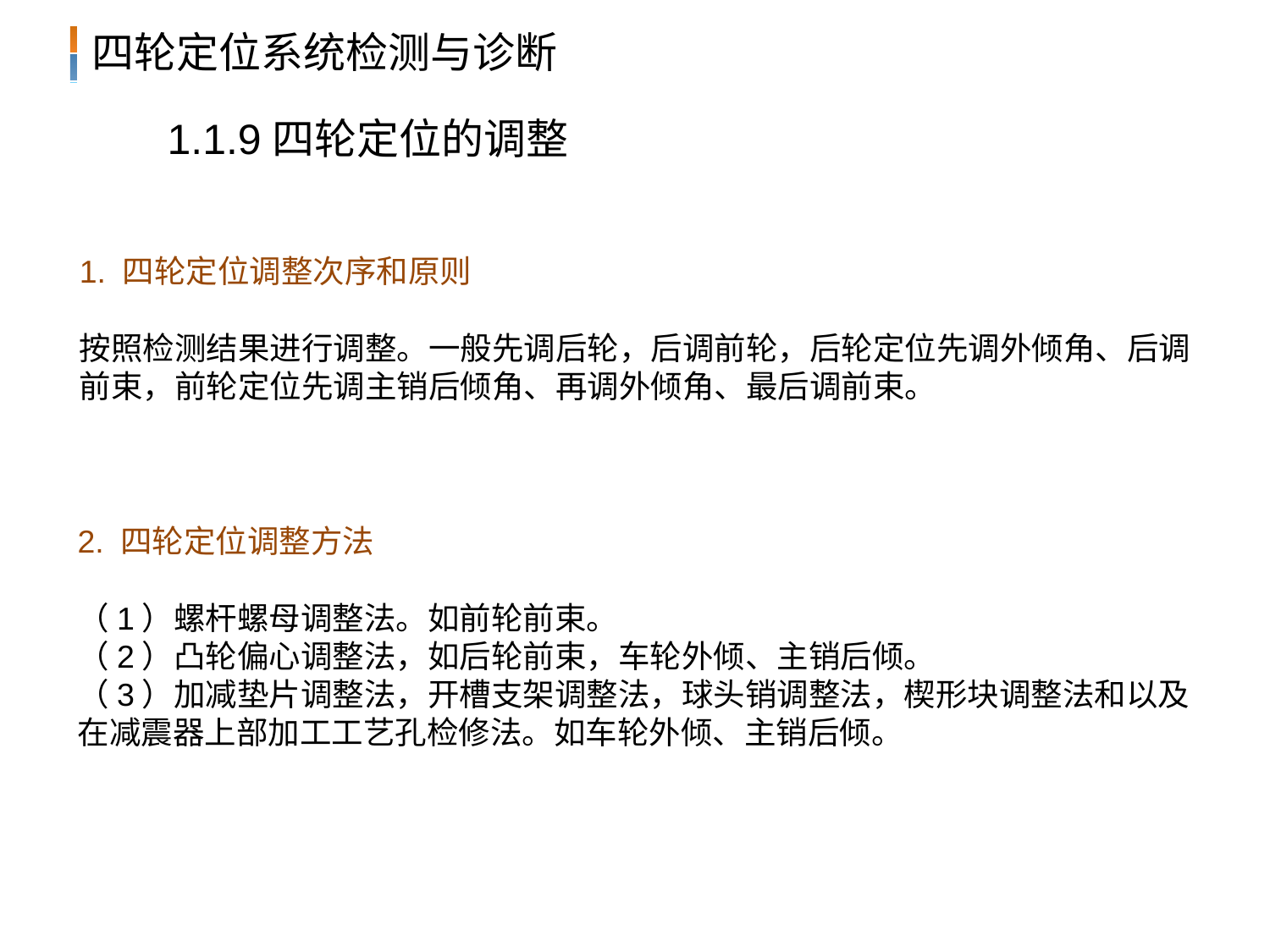

1.1.9四轮定位的调整
1. 四轮定位调整次序和原则

按照检测结果进行调整。一般先调后轮，后调前轮，后轮定位先调外倾角、后调前束，前轮定位先调主销后倾角、再调外倾角、最后调前束。
2. 四轮定位调整方法

（1）螺杆螺母调整法。如前轮前束。
（2）凸轮偏心调整法，如后轮前束，车轮外倾、主销后倾。
（3）加减垫片调整法，开槽支架调整法，球头销调整法，楔形块调整法和以及在减震器上部加工工艺孔检修法。如车轮外倾、主销后倾。